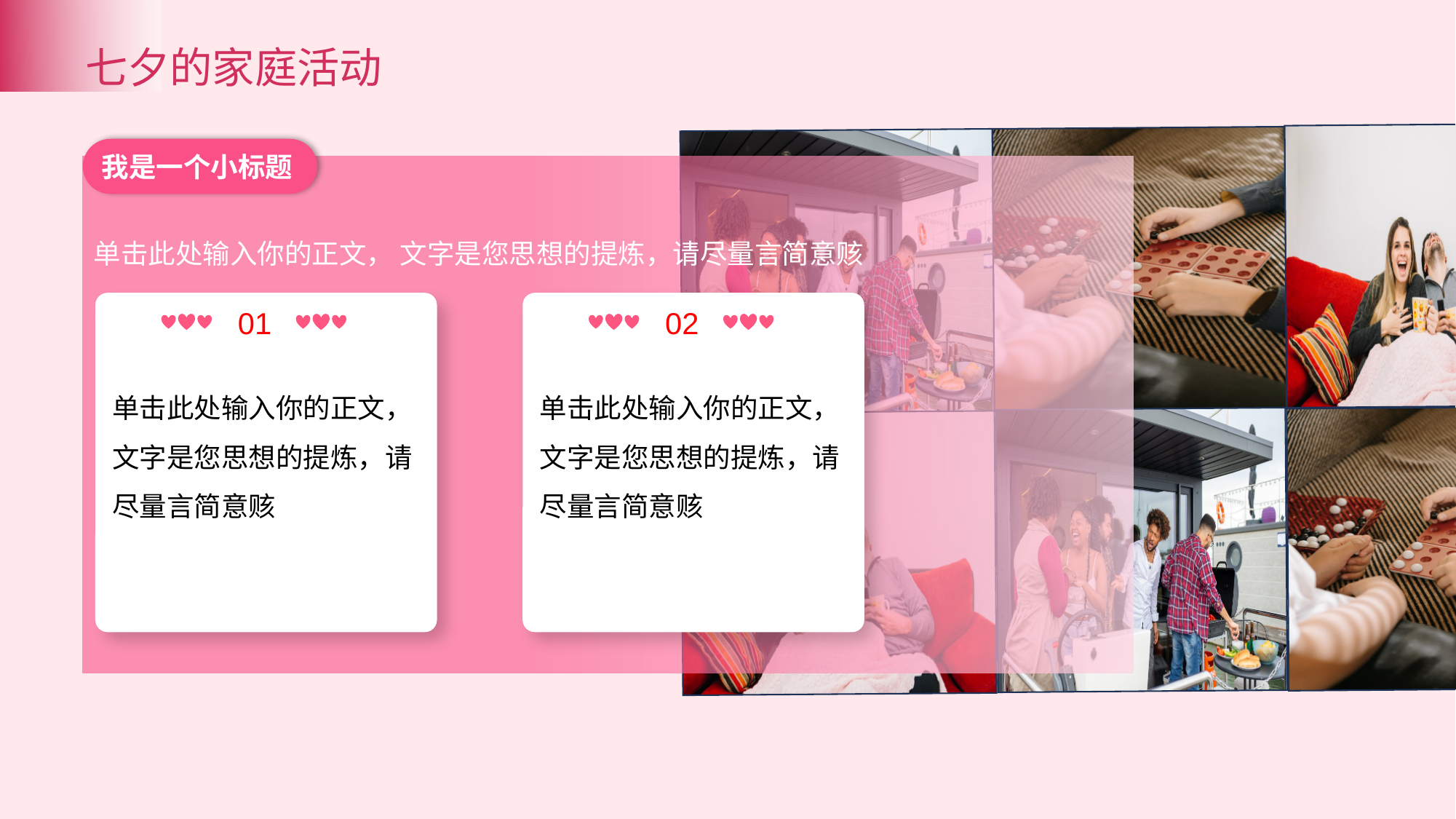

七夕的家庭活动

请在此输入你的文字内容文字含义要言简意赅
请在此输入你的文字内容文字含义要言简意赅
我是一个小标题

单击此处输入你的正文， 文字是您思想的提炼，请尽量言简意赅

01

02

单击此处输入你的正文， 文字是您思想的提炼，请尽量言简意赅
单击此处输入你的正文， 文字是您思想的提炼，请尽量言简意赅